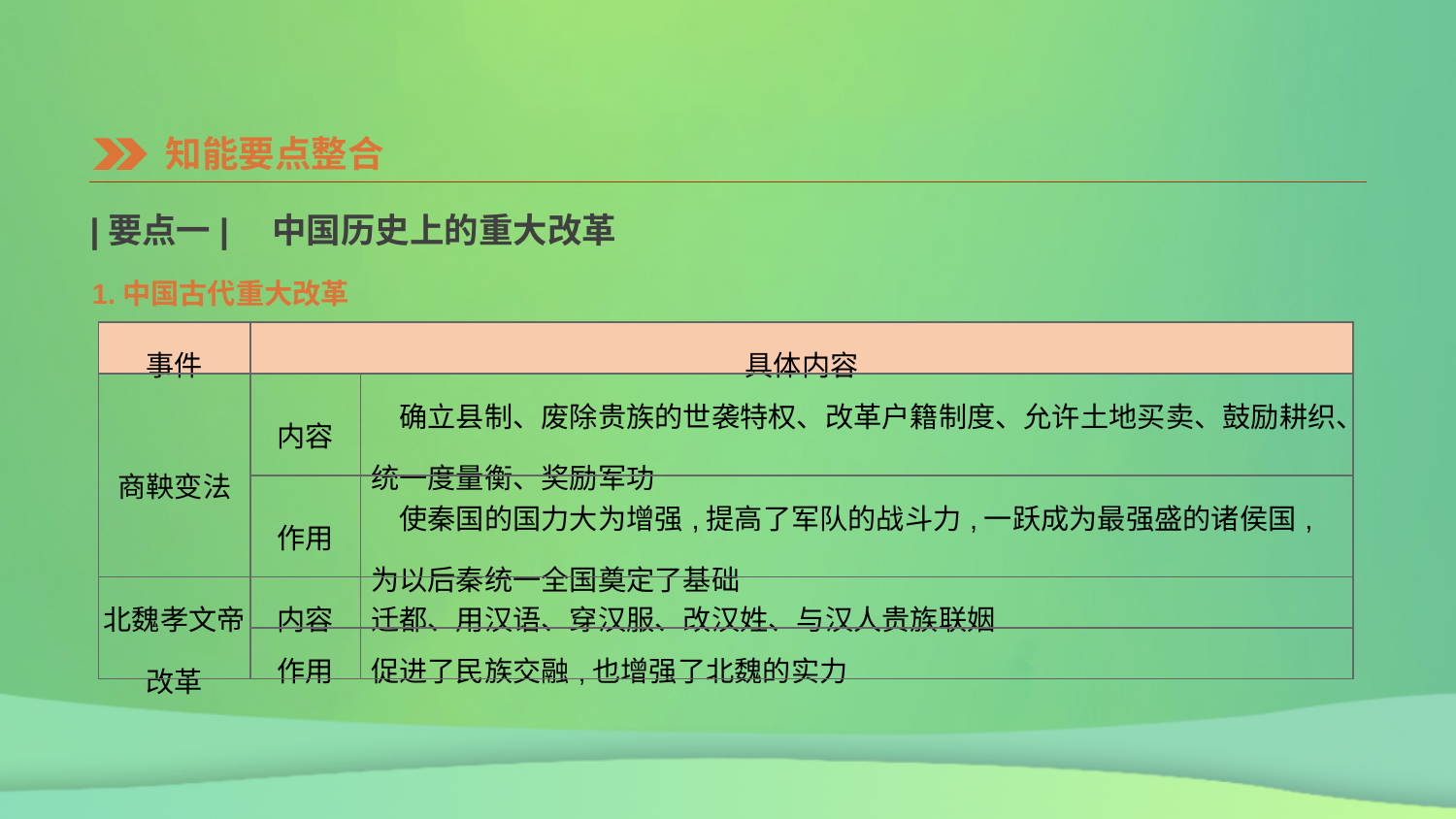

知能要点整合

|要点一|　中国历史上的重大改革
1.中国古代重大改革
| 事件 | 具体内容 |  |
| --- | --- | --- |
| 商鞅变法 | 内容 | 确立县制、废除贵族的世袭特权、改革户籍制度、允许土地买卖、鼓励耕织、统一度量衡、奖励军功 |
|  | 作用 | 使秦国的国力大为增强,提高了军队的战斗力,一跃成为最强盛的诸侯国,为以后秦统一全国奠定了基础 |
| 北魏孝文帝 改革 | 内容 | 迁都、用汉语、穿汉服、改汉姓、与汉人贵族联姻 |
|  | 作用 | 促进了民族交融,也增强了北魏的实力 |